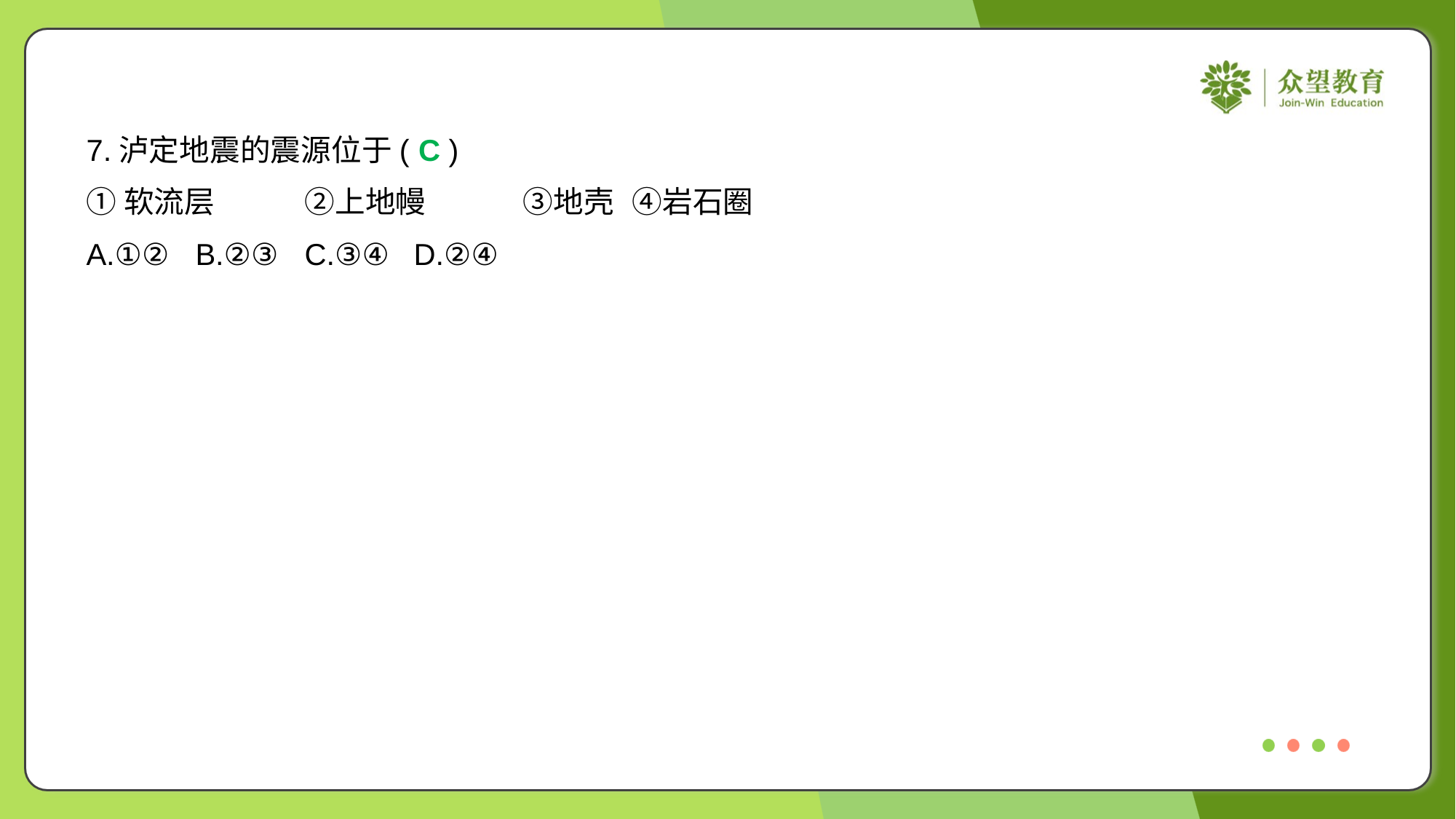

7.泸定地震的震源位于(     )
C
①软流层	②上地幔	③地壳	④岩石圈
A.①②	B.②③	C.③④	D.②④